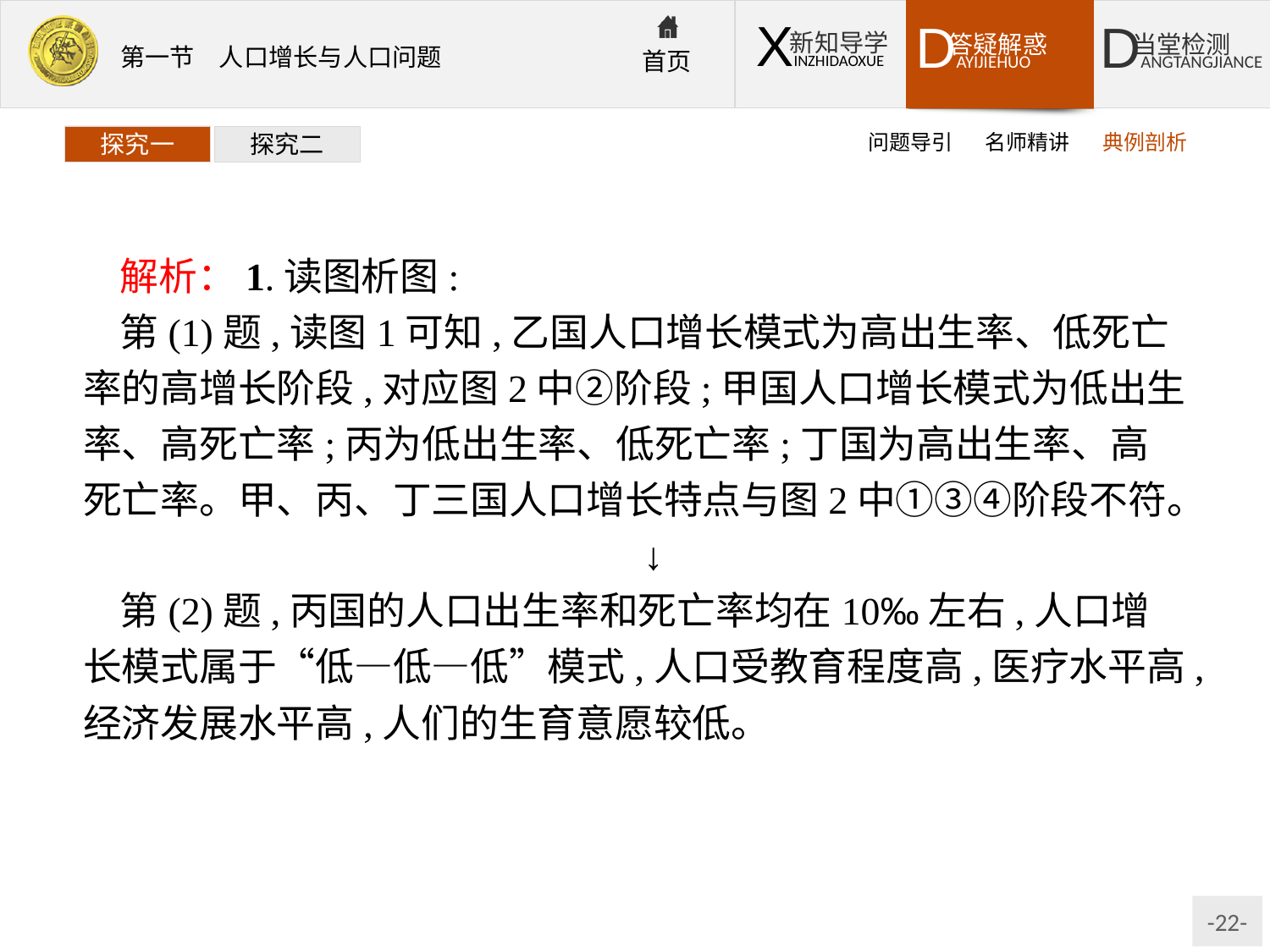

问题导引
名师精讲
典例剖析
探究一
探究二
解析：1.读图析图:
第(1)题,读图1可知,乙国人口增长模式为高出生率、低死亡率的高增长阶段,对应图2中②阶段;甲国人口增长模式为低出生率、高死亡率;丙为低出生率、低死亡率;丁国为高出生率、高死亡率。甲、丙、丁三国人口增长特点与图2中①③④阶段不符。
↓
第(2)题,丙国的人口出生率和死亡率均在10‰左右,人口增长模式属于“低—低—低”模式,人口受教育程度高,医疗水平高,经济发展水平高,人们的生育意愿较低。